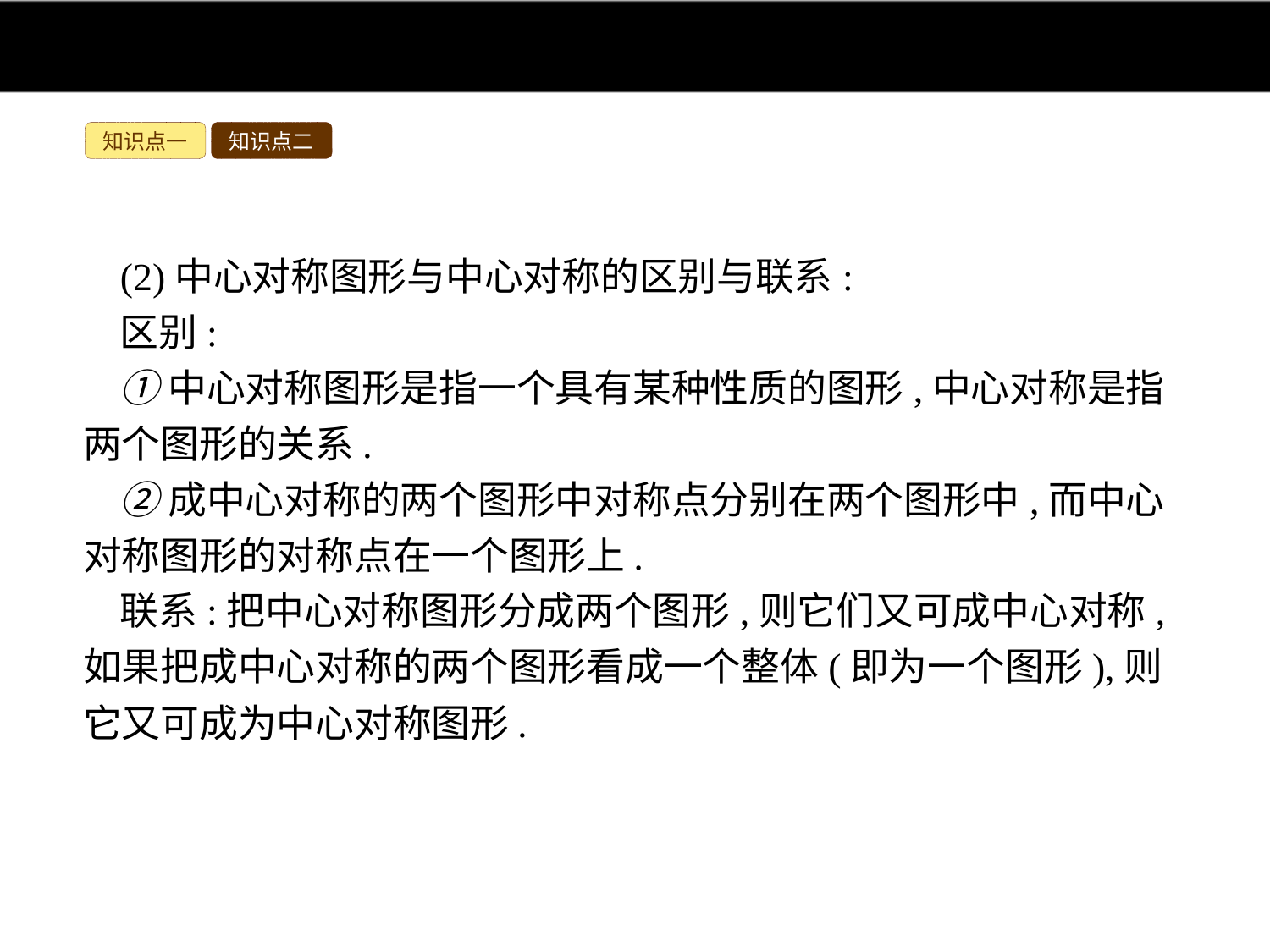

知识点一
知识点二
(2)中心对称图形与中心对称的区别与联系:
区别:
①中心对称图形是指一个具有某种性质的图形,中心对称是指两个图形的关系.
②成中心对称的两个图形中对称点分别在两个图形中,而中心对称图形的对称点在一个图形上.
联系:把中心对称图形分成两个图形,则它们又可成中心对称,如果把成中心对称的两个图形看成一个整体(即为一个图形),则它又可成为中心对称图形.